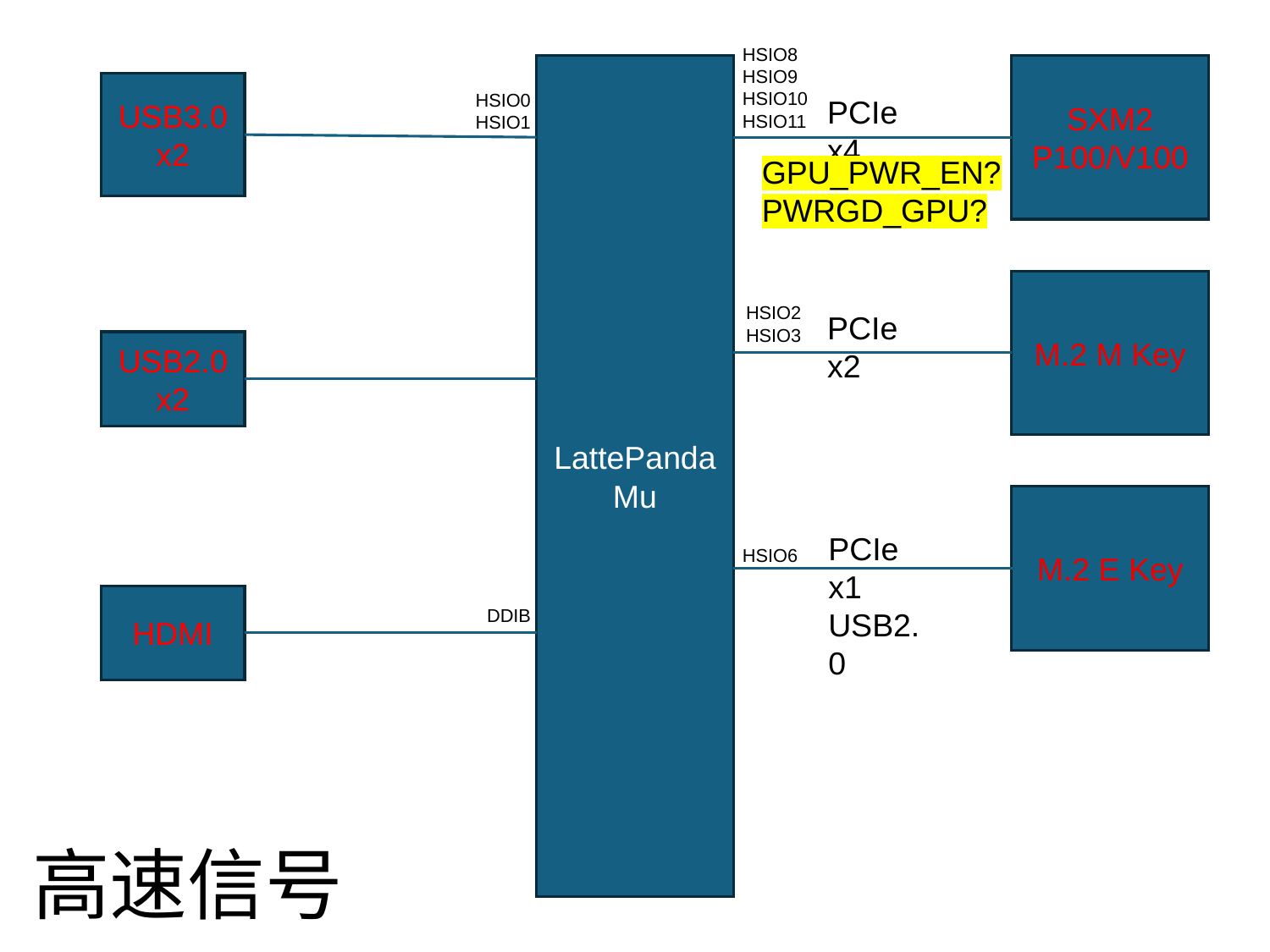

HSIO8
HSIO9
HSIO10
HSIO11
LattePanda
Mu
SXM2
P100/V100
USB3.0
x2
HSIO0
HSIO1
PCIe x4
GPU_PWR_EN?
PWRGD_GPU?

M.2 M Key
HSIO2
HSIO3
PCIe x2
USB2.0
x2
M.2 E Key
PCIe x1
USB2.0
HSIO6
HDMI
DDIB
高速信号